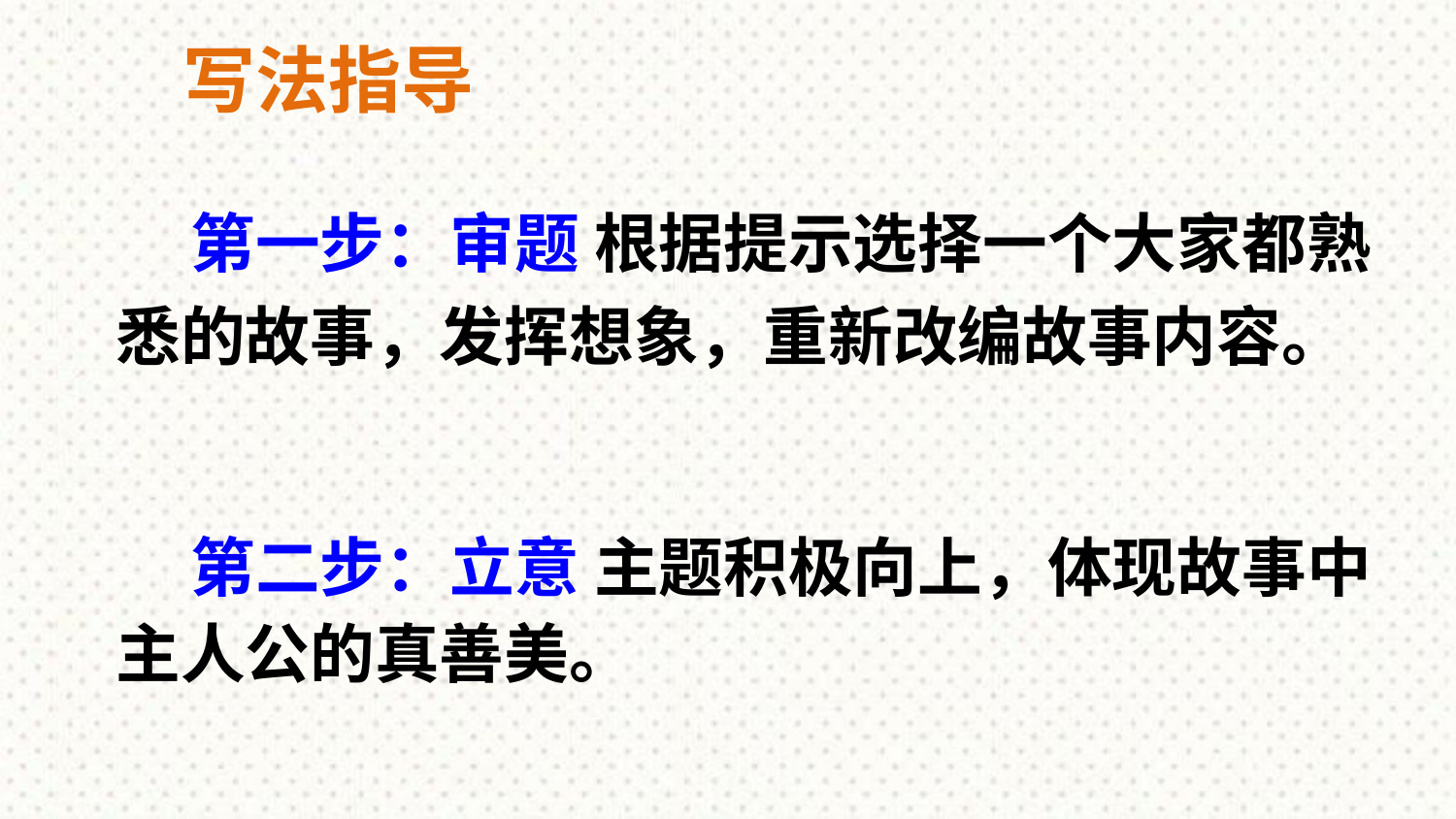

写法指导
    第一步：审题 根据提示选择一个大家都熟悉的故事，发挥想象，重新改编故事内容。
    第二步：立意 主题积极向上，体现故事中主人公的真善美。